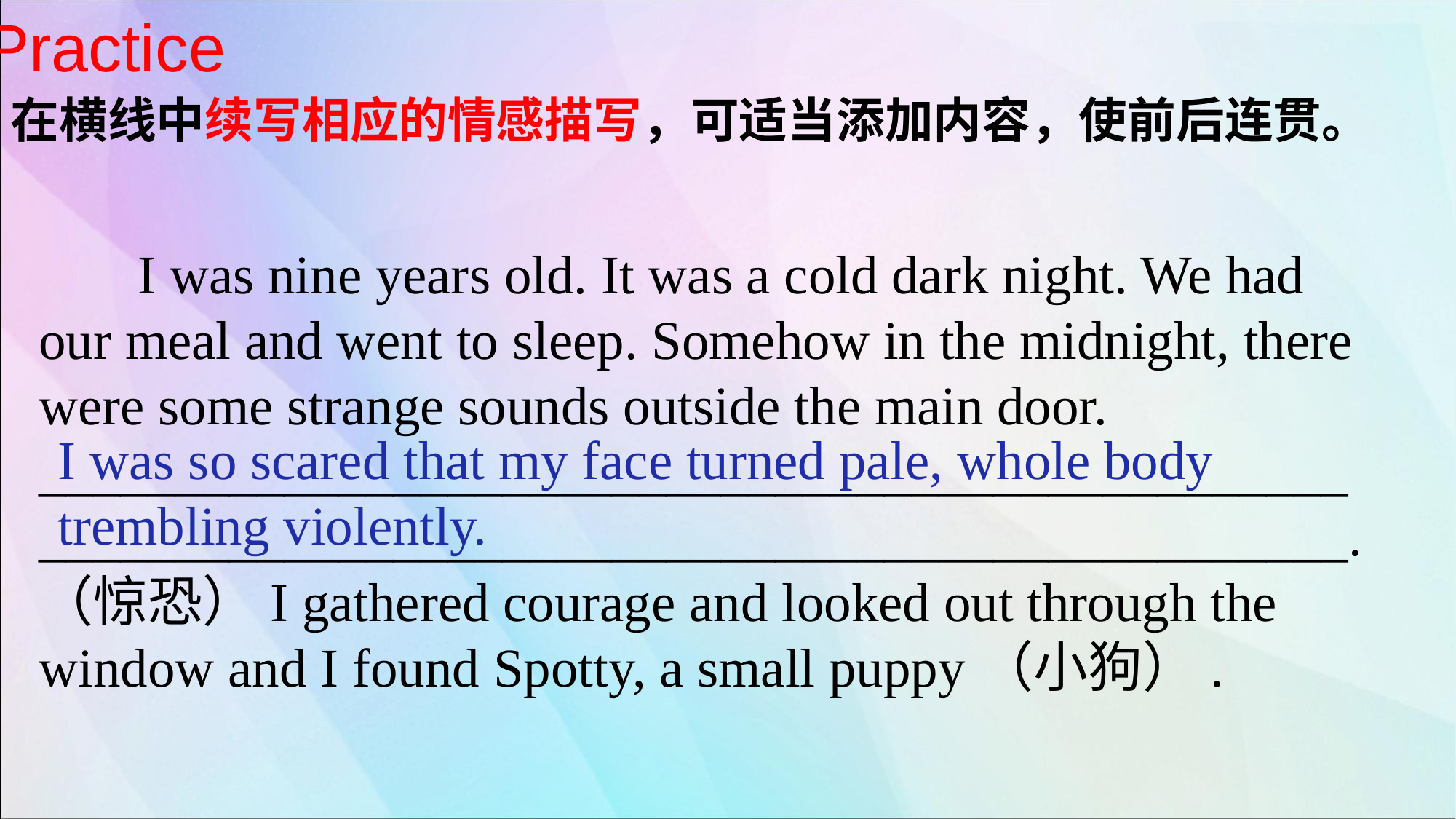

Practice
在横线中续写相应的情感描写，可适当添加内容，使前后连贯。
        I was nine years old. It was a cold dark night. We had our meal and went to sleep. Somehow in the midnight, there were some strange sounds outside the main door. ________________________________________________
________________________________________________.（惊恐）I gathered courage and looked out through the window and I found Spotty, a small puppy（小狗）.
I was so scared that my face turned pale, whole body trembling violently.